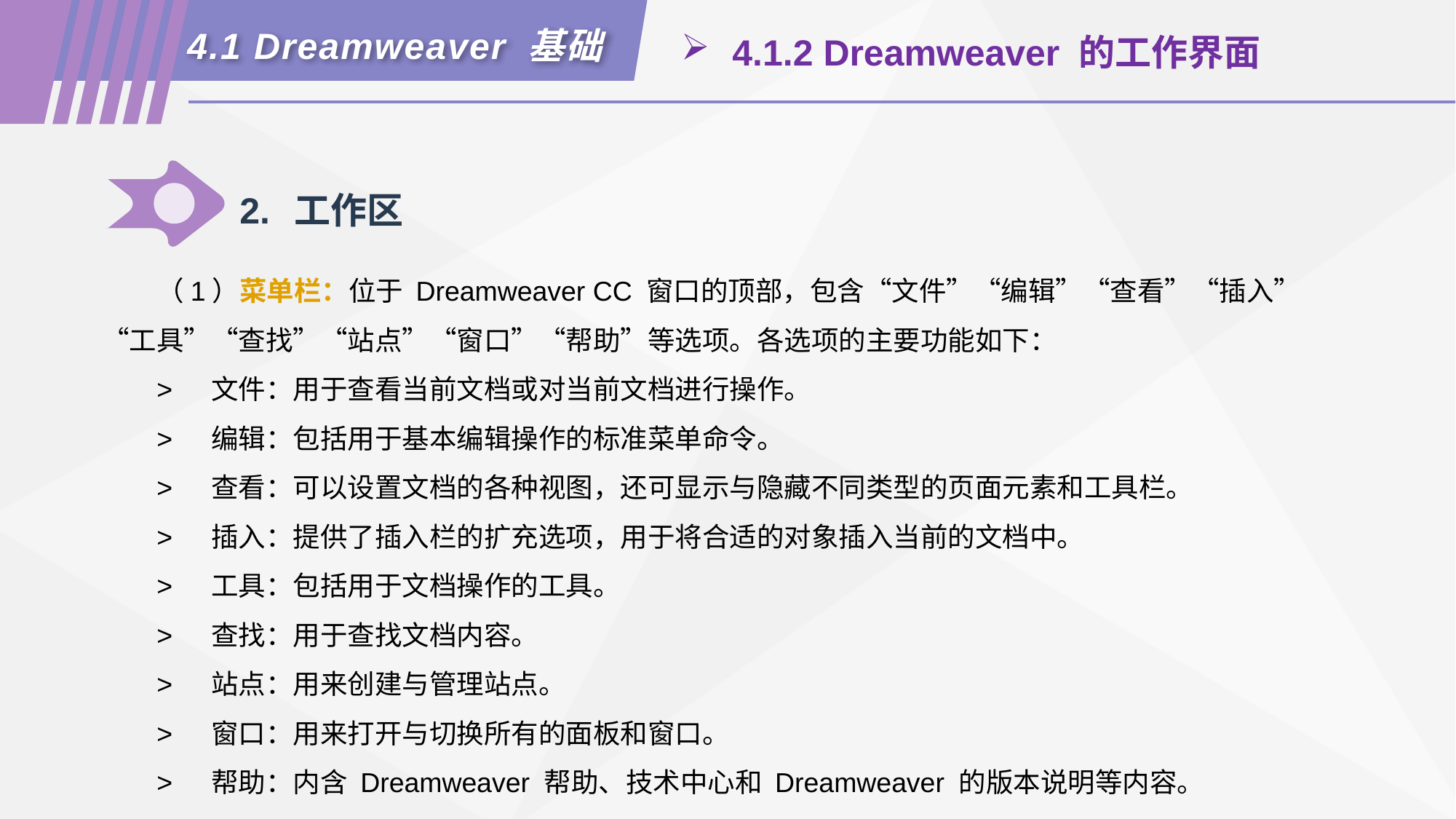

4.1 Dreamweaver 基础
 4.1.2 Dreamweaver 的工作界面

2.	工作区
（1）菜单栏：位于 Dreamweaver CC 窗口的顶部，包含“文件”“编辑”“查看”“插入”“工具”“查找”“站点”“窗口”“帮助”等选项。各选项的主要功能如下：
>	文件：用于查看当前文档或对当前文档进行操作。
>	编辑：包括用于基本编辑操作的标准菜单命令。
>	查看：可以设置文档的各种视图，还可显示与隐藏不同类型的页面元素和工具栏。
>	插入：提供了插入栏的扩充选项，用于将合适的对象插入当前的文档中。
>	工具：包括用于文档操作的工具。
>	查找：用于查找文档内容。
>	站点：用来创建与管理站点。
>	窗口：用来打开与切换所有的面板和窗口。
>	帮助：内含 Dreamweaver 帮助、技术中心和 Dreamweaver 的版本说明等内容。